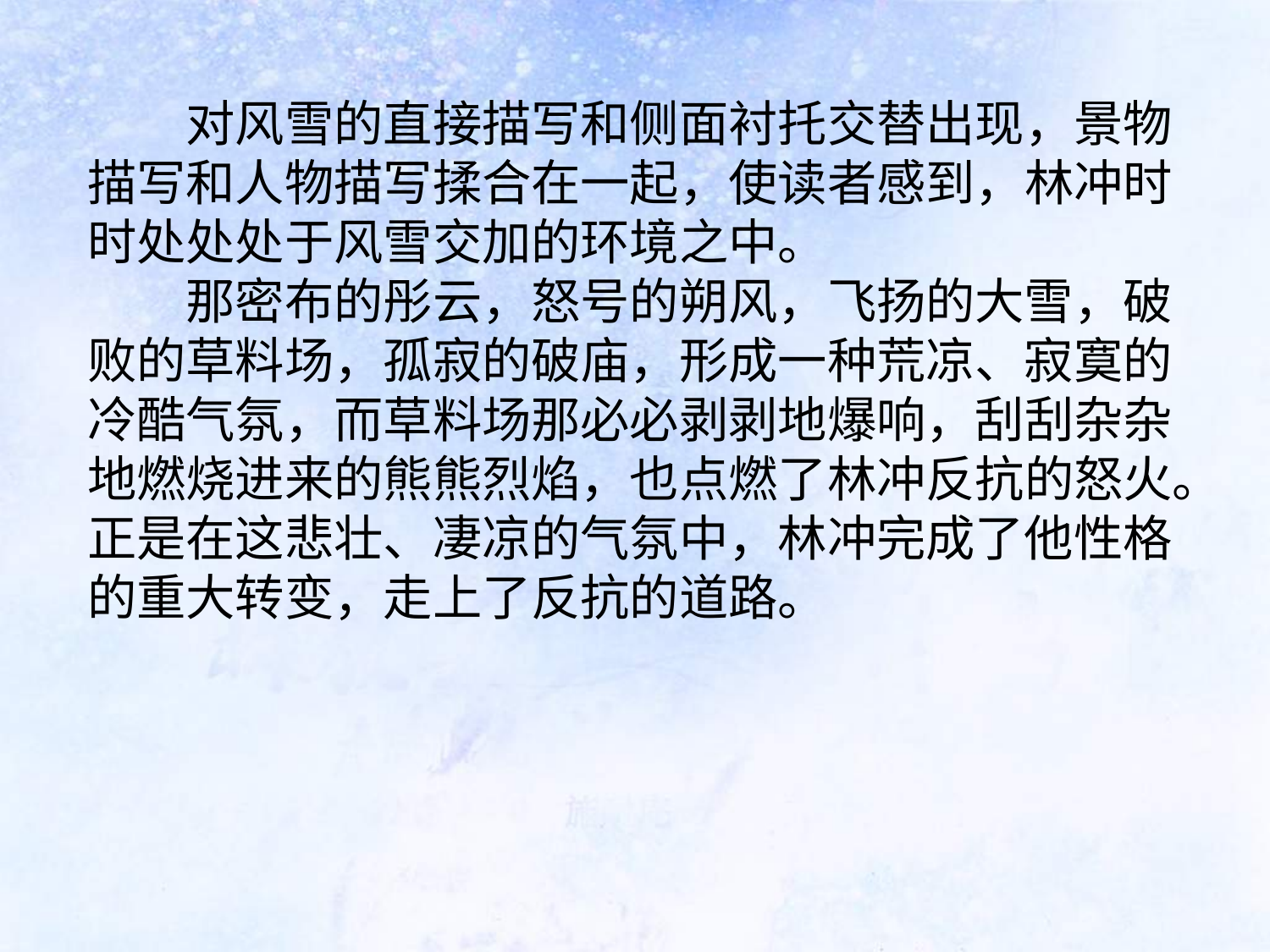

对风雪的直接描写和侧面衬托交替出现，景物描写和人物描写揉合在一起，使读者感到，林冲时时处处处于风雪交加的环境之中。
　　那密布的彤云，怒号的朔风，飞扬的大雪，破败的草料场，孤寂的破庙，形成一种荒凉、寂寞的冷酷气氛，而草料场那必必剥剥地爆响，刮刮杂杂地燃烧进来的熊熊烈焰，也点燃了林冲反抗的怒火。正是在这悲壮、凄凉的气氛中，林冲完成了他性格的重大转变，走上了反抗的道路。